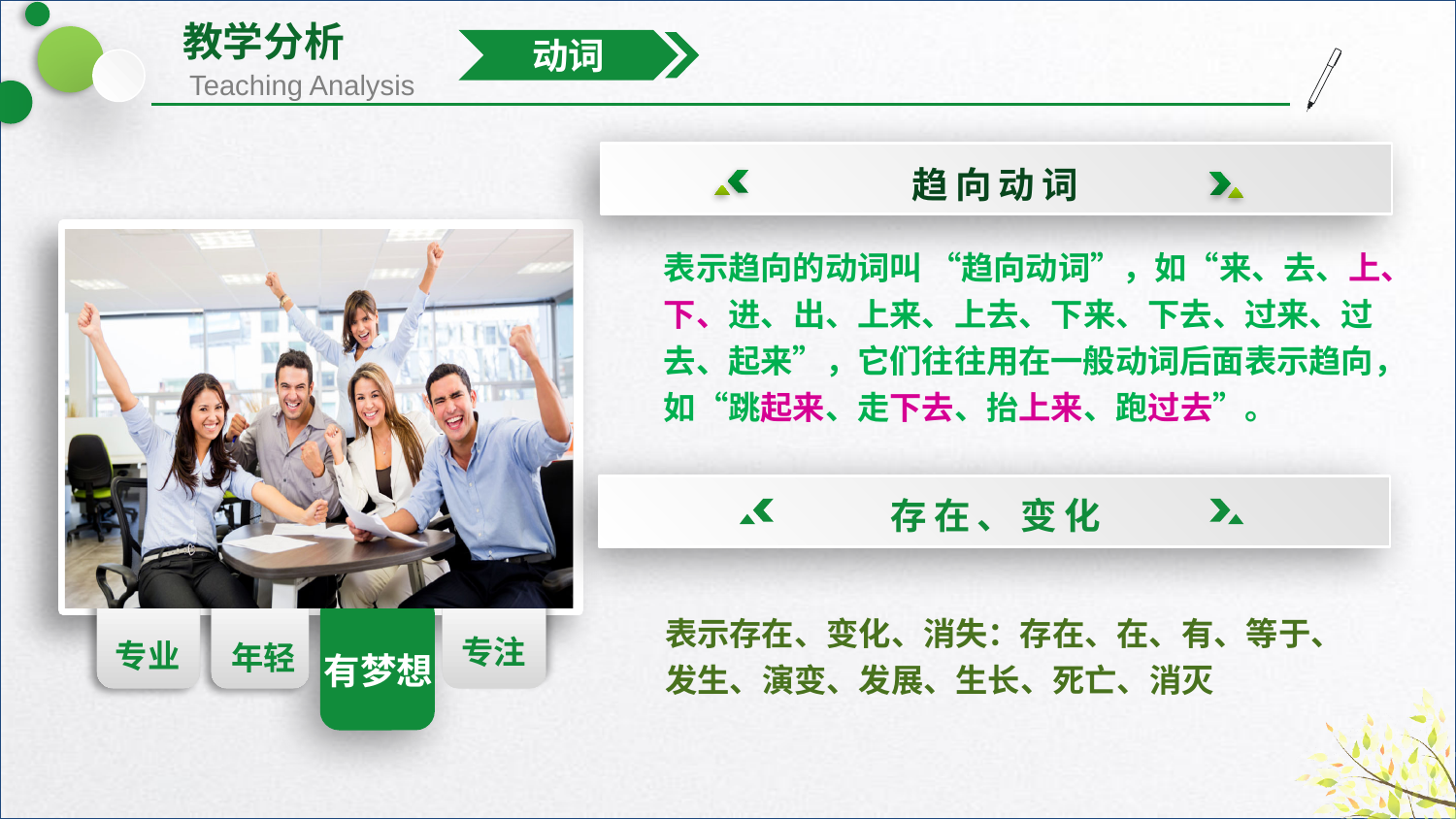

动词

趋向动词

表示趋向的动词叫 “趋向动词”，如“来、去、上、下、进、出、上来、上去、下来、下去、过来、过去、起来”，它们往往用在一般动词后面表示趋向，如“跳起来、走下去、抬上来、跑过去”。

存在、变化

专业

年轻

专注

有梦想
表示存在、变化、消失：存在、在、有、等于、发生、演变、发展、生长、死亡、消灭